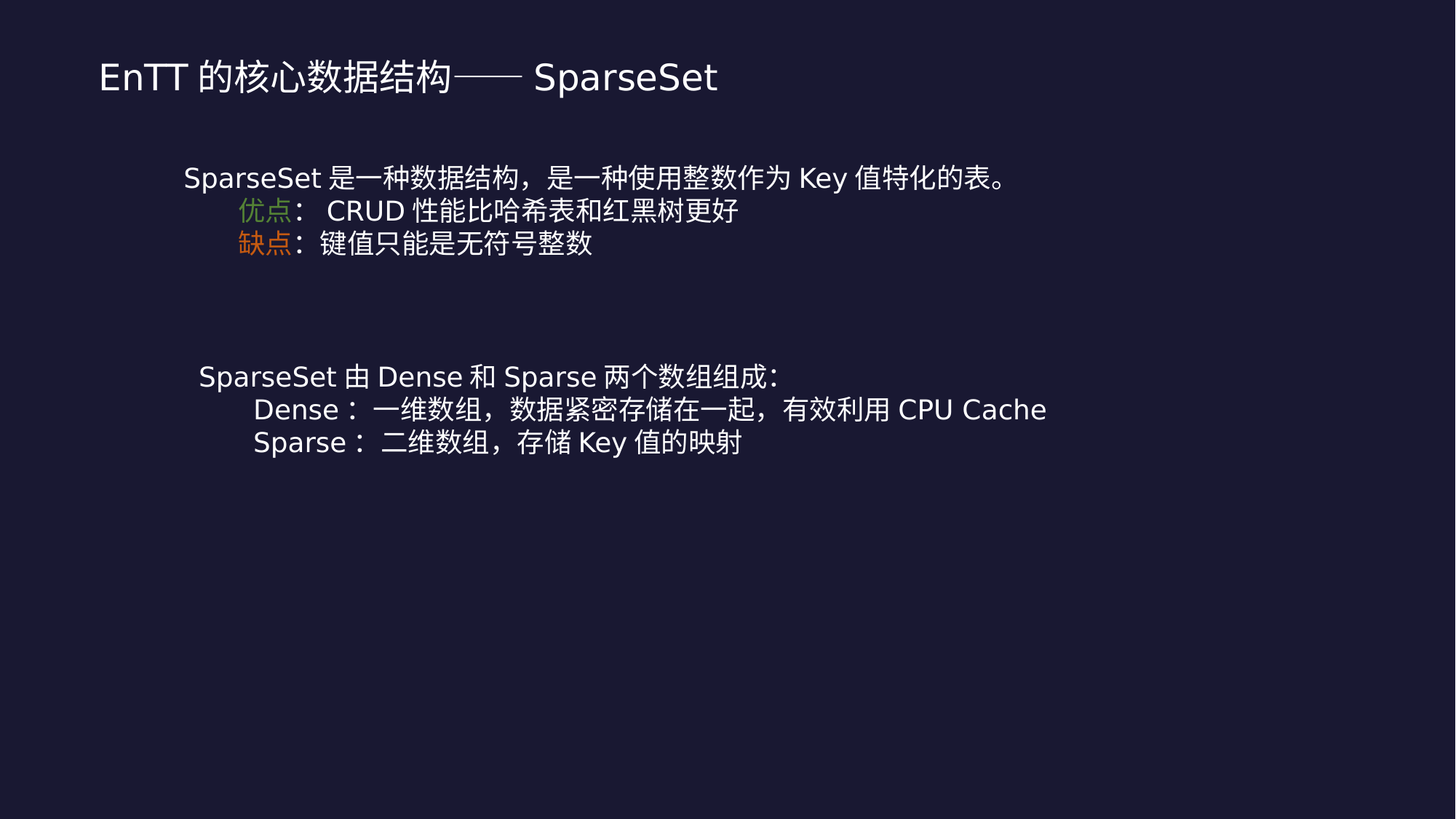

EnTT的核心数据结构——SparseSet
SparseSet是一种数据结构，是一种使用整数作为Key值特化的表。
优点：CRUD性能比哈希表和红黑树更好
缺点：键值只能是无符号整数
SparseSet由Dense和Sparse两个数组组成：
Dense：一维数组，数据紧密存储在一起，有效利用CPU Cache
Sparse：二维数组，存储Key值的映射